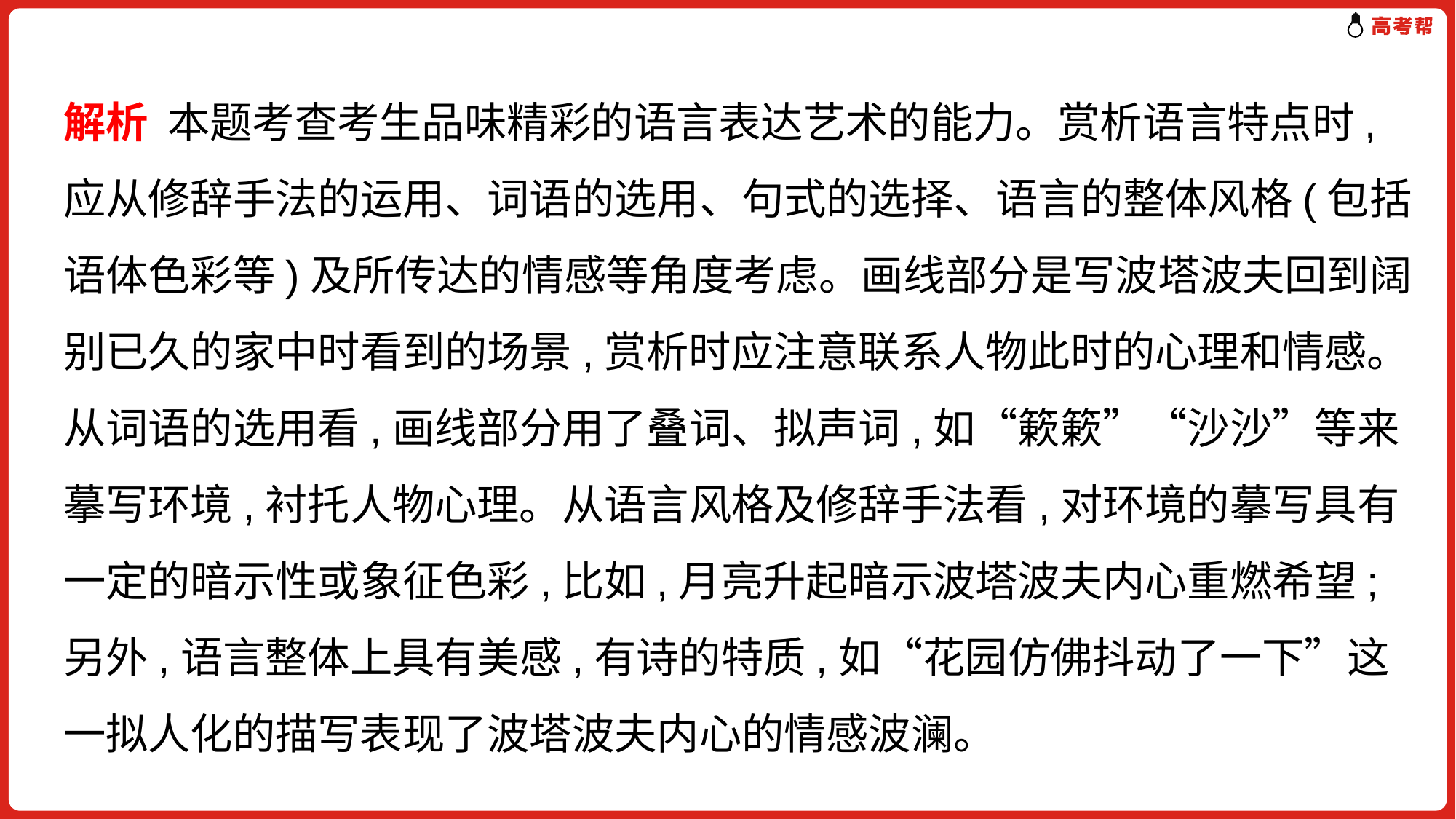

解析  本题考查考生品味精彩的语言表达艺术的能力。赏析语言特点时,应从修辞手法的运用、词语的选用、句式的选择、语言的整体风格(包括语体色彩等)及所传达的情感等角度考虑。画线部分是写波塔波夫回到阔别已久的家中时看到的场景,赏析时应注意联系人物此时的心理和情感。从词语的选用看,画线部分用了叠词、拟声词,如“簌簌”“沙沙”等来摹写环境,衬托人物心理。从语言风格及修辞手法看,对环境的摹写具有一定的暗示性或象征色彩,比如,月亮升起暗示波塔波夫内心重燃希望;另外,语言整体上具有美感,有诗的特质,如“花园仿佛抖动了一下”这一拟人化的描写表现了波塔波夫内心的情感波澜。